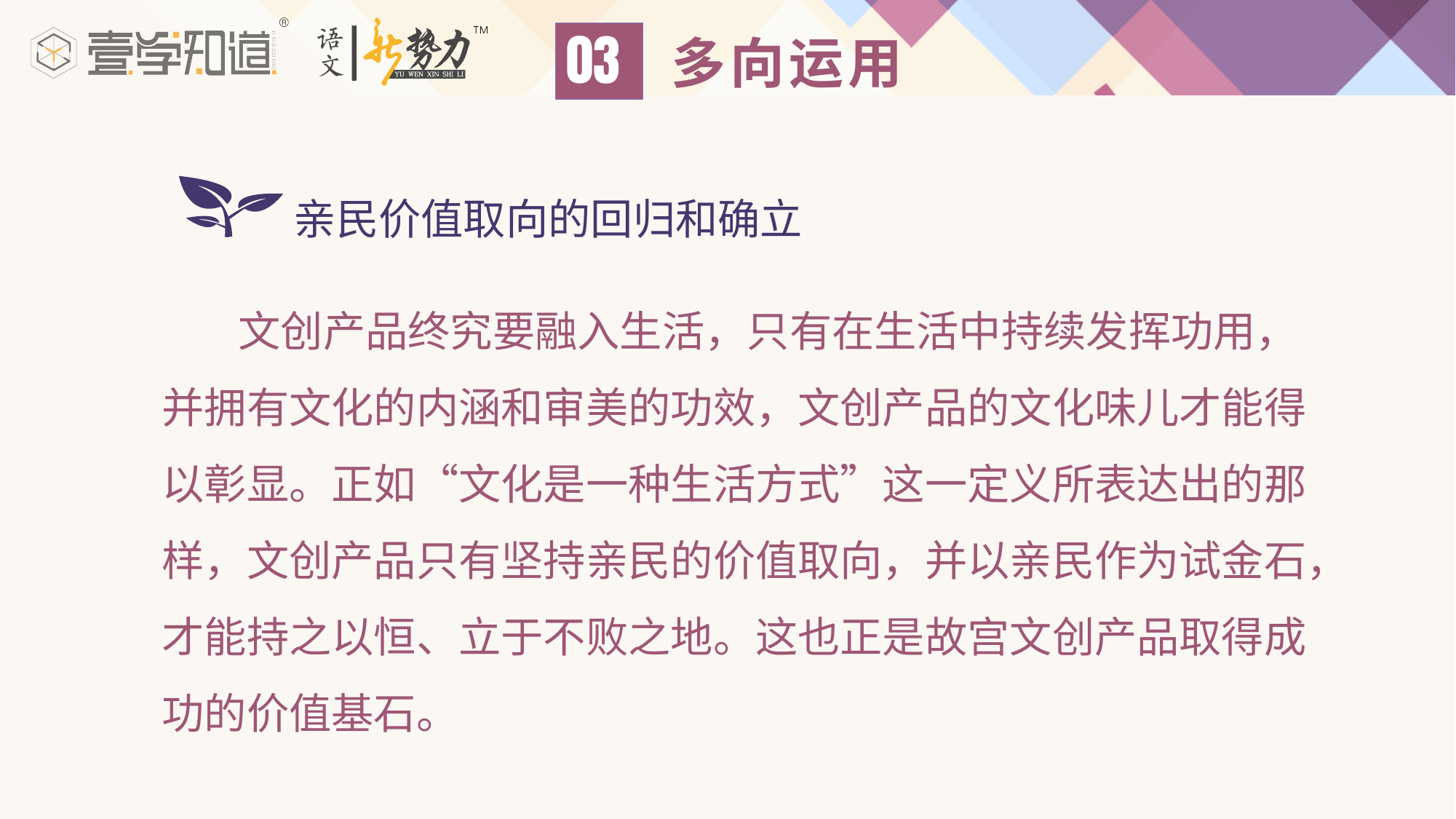

多向运用
03

亲民价值取向的回归和确立
       文创产品终究要融入生活，只有在生活中持续发挥功用，并拥有文化的内涵和审美的功效，文创产品的文化味儿才能得以彰显。正如“文化是一种生活方式”这一定义所表达出的那样，文创产品只有坚持亲民的价值取向，并以亲民作为试金石，才能持之以恒、立于不败之地。这也正是故宫文创产品取得成功的价值基石。